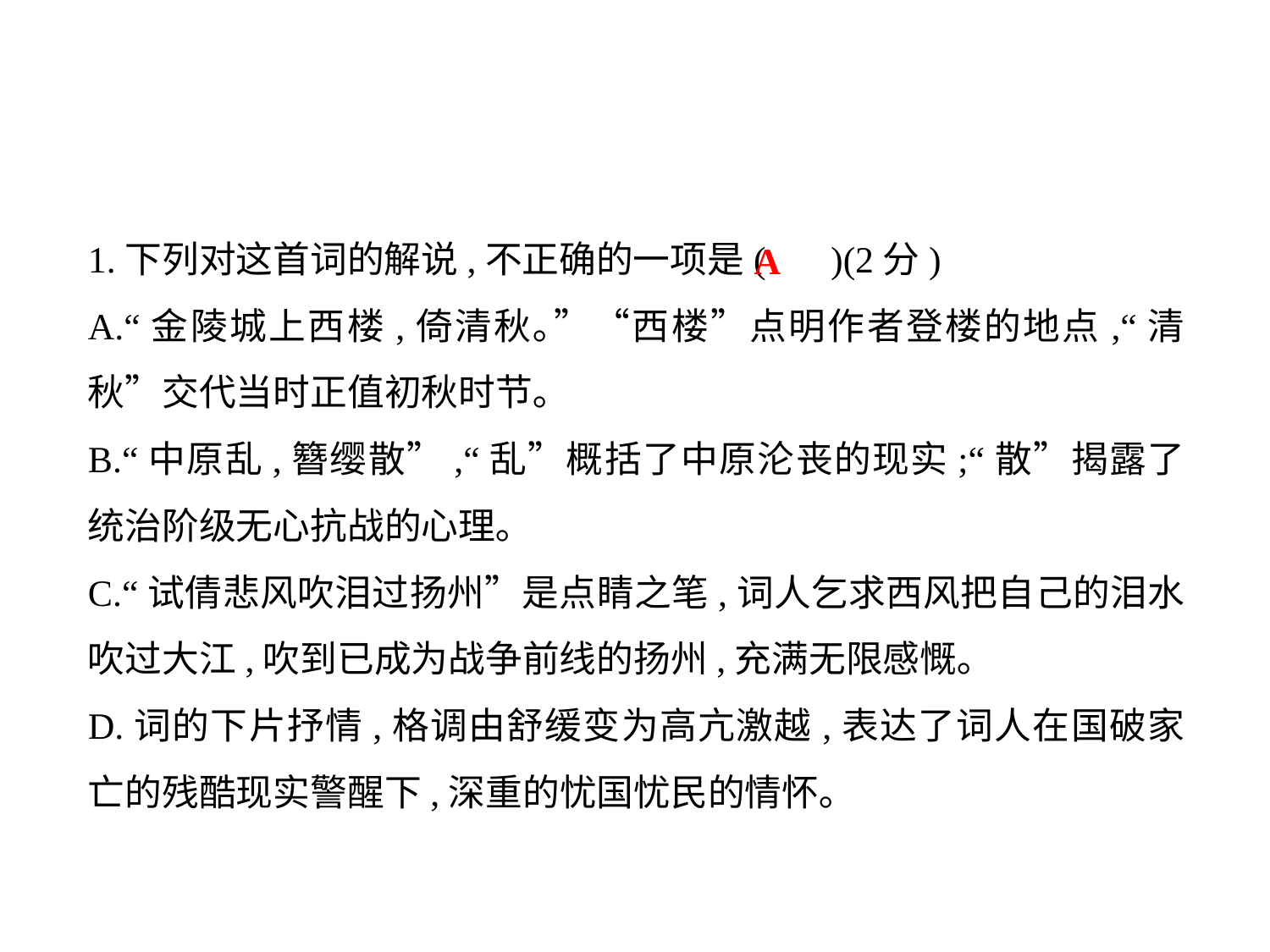

1.下列对这首词的解说,不正确的一项是(       )(2分)
A.“金陵城上西楼,倚清秋｡”“西楼”点明作者登楼的地点,“清秋”交代当时正值初秋时节｡
B.“中原乱,簪缨散”,“乱”概括了中原沦丧的现实;“散”揭露了统治阶级无心抗战的心理｡
C.“试倩悲风吹泪过扬州”是点睛之笔,词人乞求西风把自己的泪水吹过大江,吹到已成为战争前线的扬州,充满无限感慨｡
D.词的下片抒情,格调由舒缓变为高亢激越,表达了词人在国破家亡的残酷现实警醒下,深重的忧国忧民的情怀｡
A